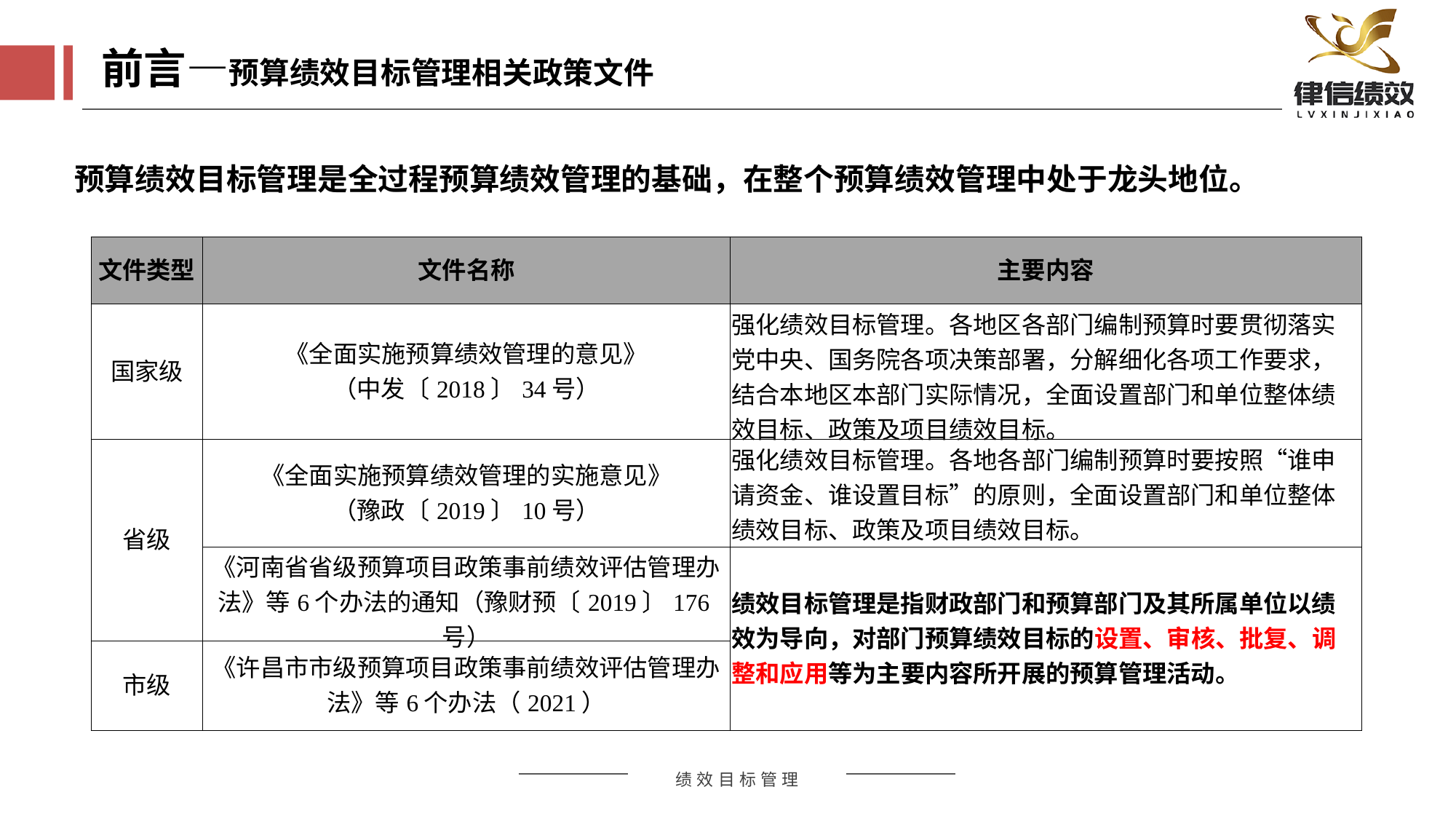

前言—预算绩效目标管理相关政策文件
预算绩效目标管理是全过程预算绩效管理的基础，在整个预算绩效管理中处于龙头地位。
| 文件类型 | 文件名称 | 主要内容 |
| --- | --- | --- |
| 国家级 | 《全面实施预算绩效管理的意见》 （中发〔2018〕34号） | 强化绩效目标管理。各地区各部门编制预算时要贯彻落实党中央、国务院各项决策部署，分解细化各项工作要求，结合本地区本部门实际情况，全面设置部门和单位整体绩效目标、政策及项目绩效目标。 |
| 省级 | 《全面实施预算绩效管理的实施意见》 （豫政〔2019〕10号） | 强化绩效目标管理。各地各部门编制预算时要按照“谁申请资金、谁设置目标”的原则，全面设置部门和单位整体绩效目标、政策及项目绩效目标。 |
|  | 《河南省省级预算项目政策事前绩效评估管理办法》等6个办法的通知（豫财预〔2019〕176号） | 绩效目标管理是指财政部门和预算部门及其所属单位以绩效为导向，对部门预算绩效目标的设置、审核、批复、调整和应用等为主要内容所开展的预算管理活动。 |
| 市级 | 《许昌市市级预算项目政策事前绩效评估管理办法》等6个办法（2021） |  |